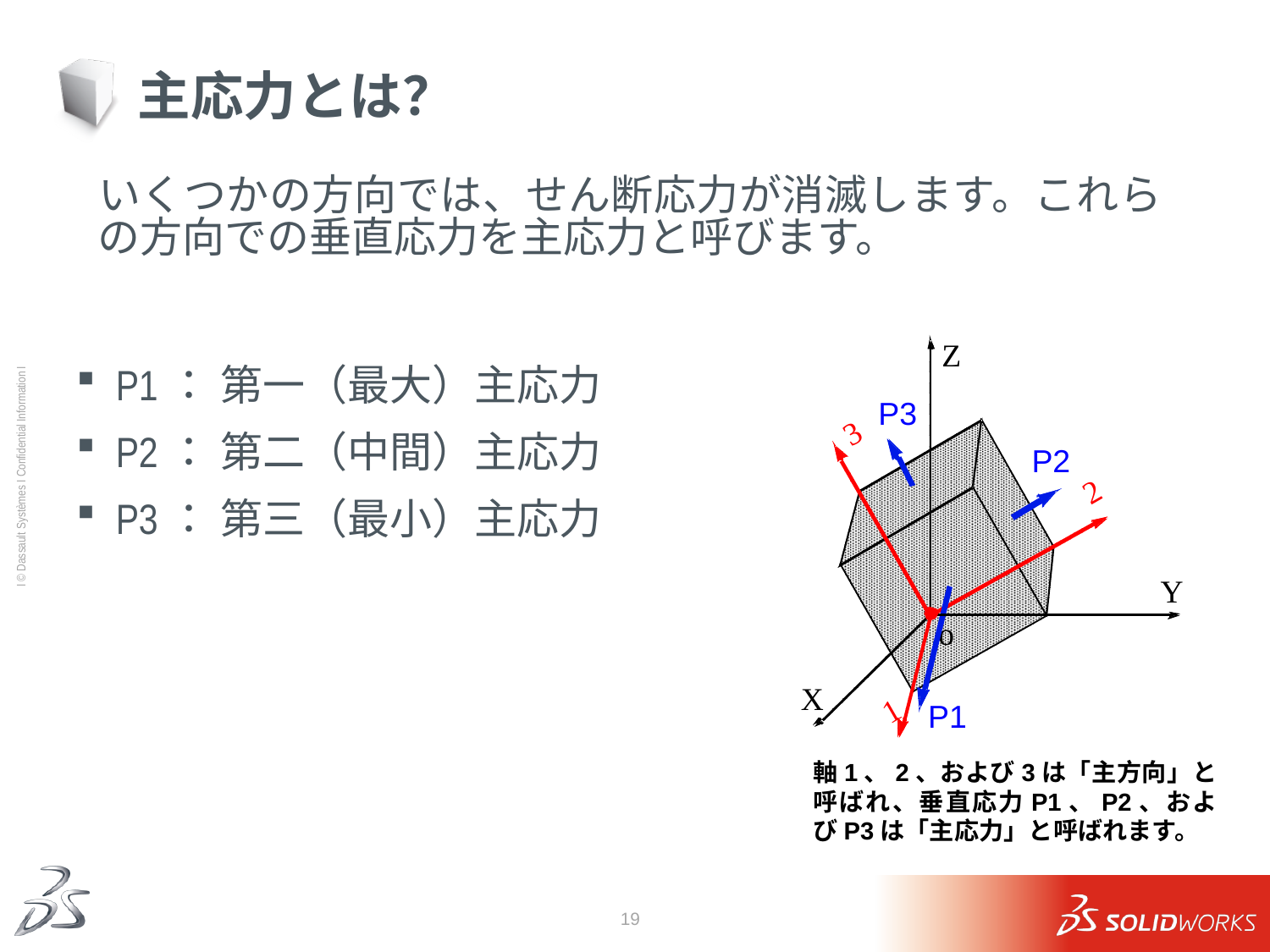

# 主応力とは？
	いくつかの方向では、せん断応力が消滅します。これらの方向での垂直応力を主応力と呼びます。

P1： 第一（最大）主応力
P2： 第二（中間）主応力
P3： 第三（最小）主応力

Z

P3
3

P2

2

Y

o

X

1
P1

軸1、2、および3は「主方向」と呼ばれ、垂直応力P1、P2、およびP3は「主応力」と呼ばれます。